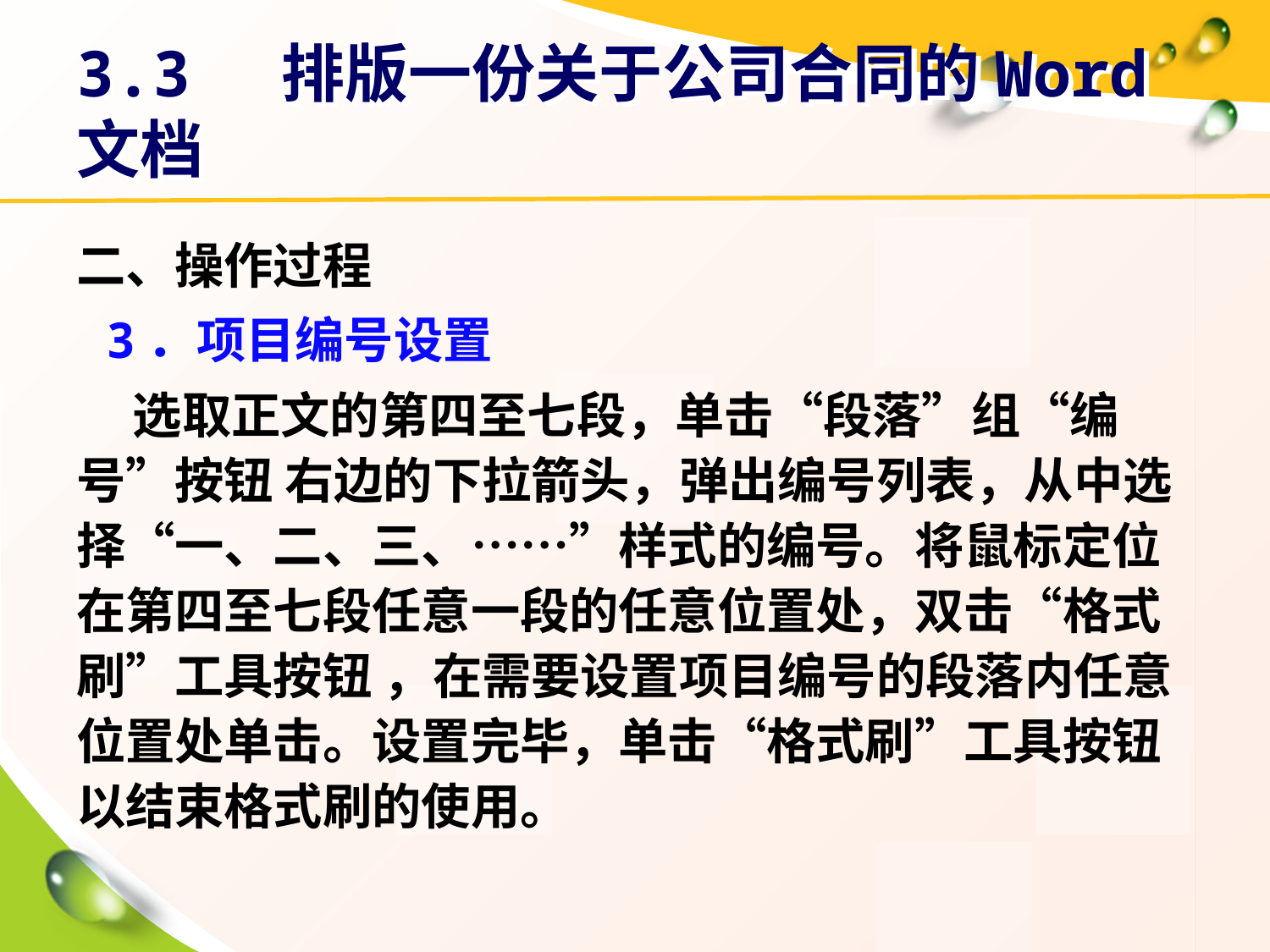

# 3.3  排版一份关于公司合同的Word文档
二、操作过程
 3．项目编号设置
    选取正文的第四至七段，单击“段落”组“编号”按钮 右边的下拉箭头，弹出编号列表，从中选择“一、二、三、……”样式的编号。将鼠标定位在第四至七段任意一段的任意位置处，双击“格式刷”工具按钮 ，在需要设置项目编号的段落内任意位置处单击。设置完毕，单击“格式刷”工具按钮以结束格式刷的使用。